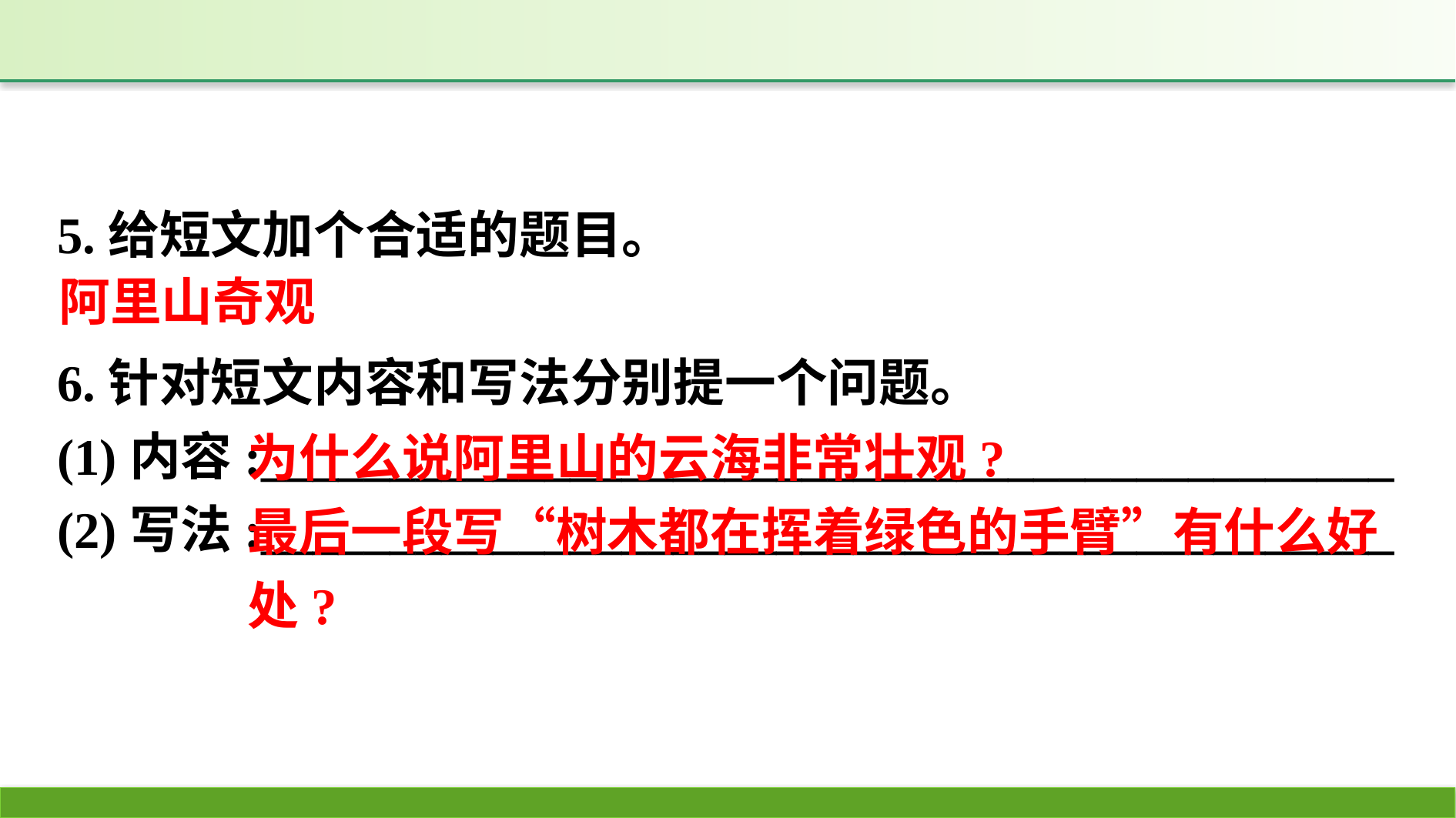

5.给短文加个合适的题目。

6.针对短文内容和写法分别提一个问题。
(1)内容:____________________________________________
(2)写法:____________________________________________
阿里山奇观
为什么说阿里山的云海非常壮观?
最后一段写“树木都在挥着绿色的手臂”有什么好处?